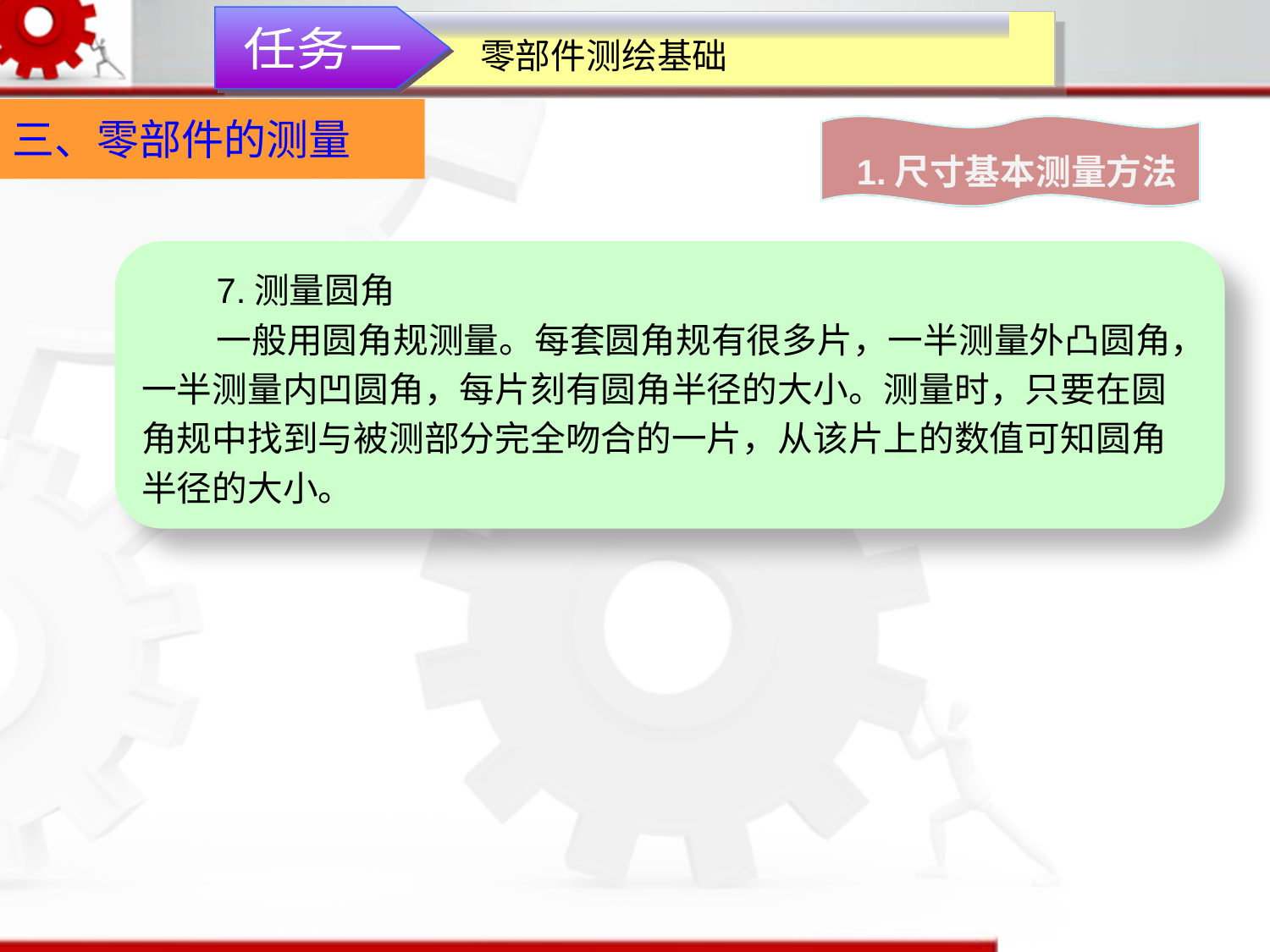

任务一
零部件测绘基础
三、零部件的测量

1.尺寸基本测量方法
7.测量圆角
一般用圆角规测量。每套圆角规有很多片，一半测量外凸圆角，一半测量内凹圆角，每片刻有圆角半径的大小。测量时，只要在圆角规中找到与被测部分完全吻合的一片，从该片上的数值可知圆角半径的大小。